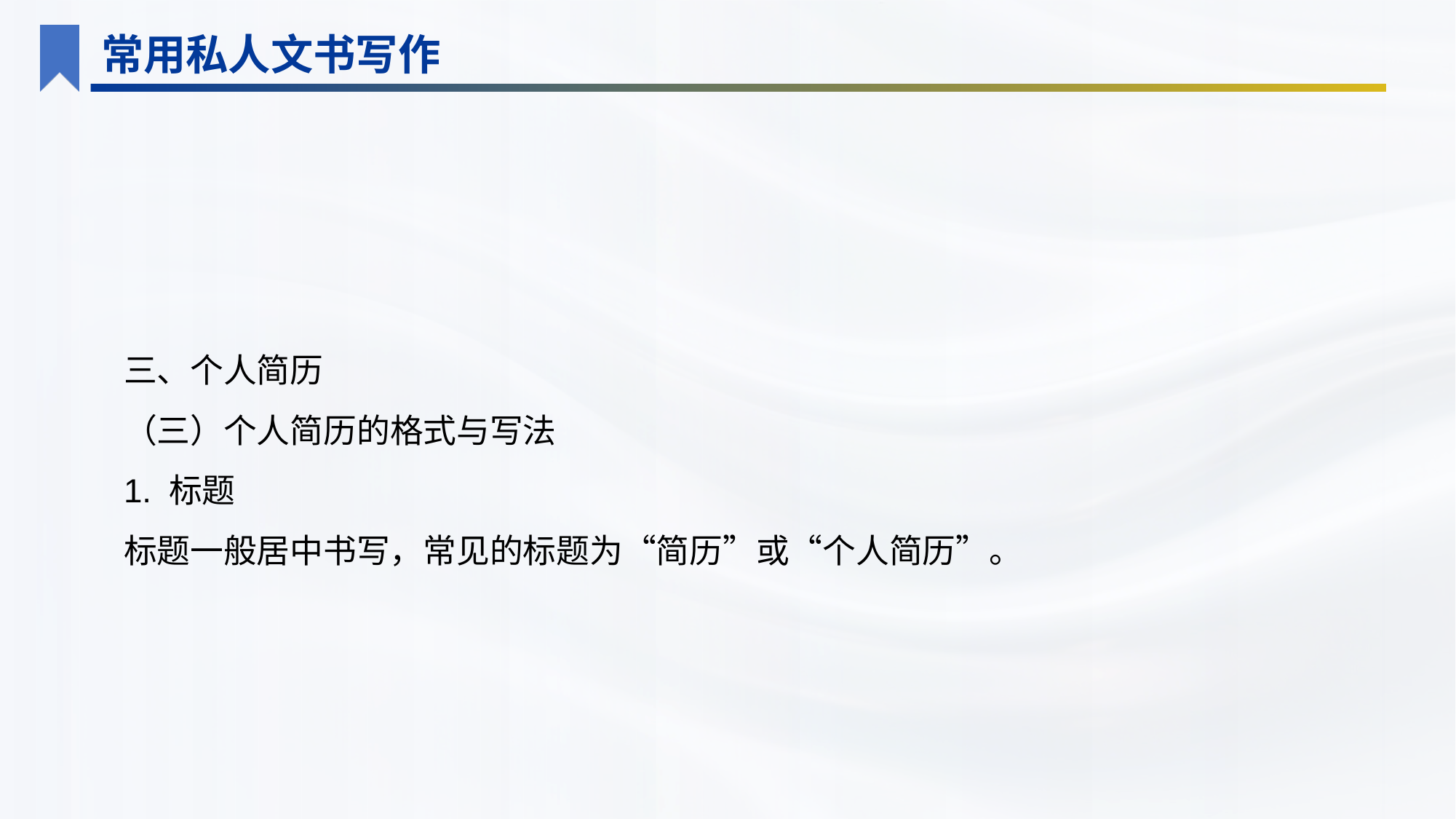

常用私人文书写作
三、个人简历
（三）个人简历的格式与写法
1. 标题
标题一般居中书写，常见的标题为“简历”或“个人简历”。